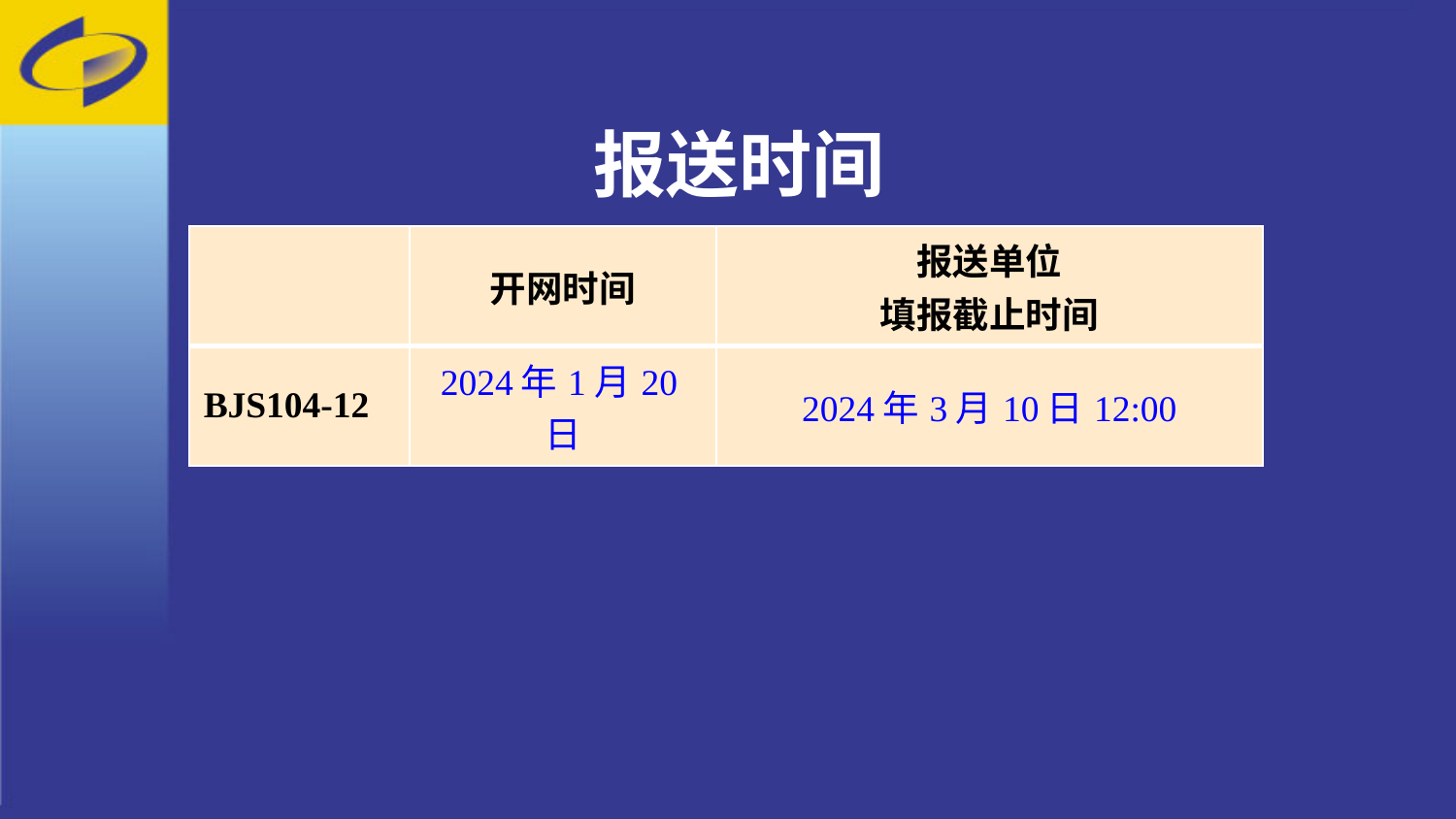

报送时间
|  | 开网时间 | 报送单位 填报截止时间 |
| --- | --- | --- |
| BJS104-12 | 2024年1月20日 | 2024年3月10日12:00 |